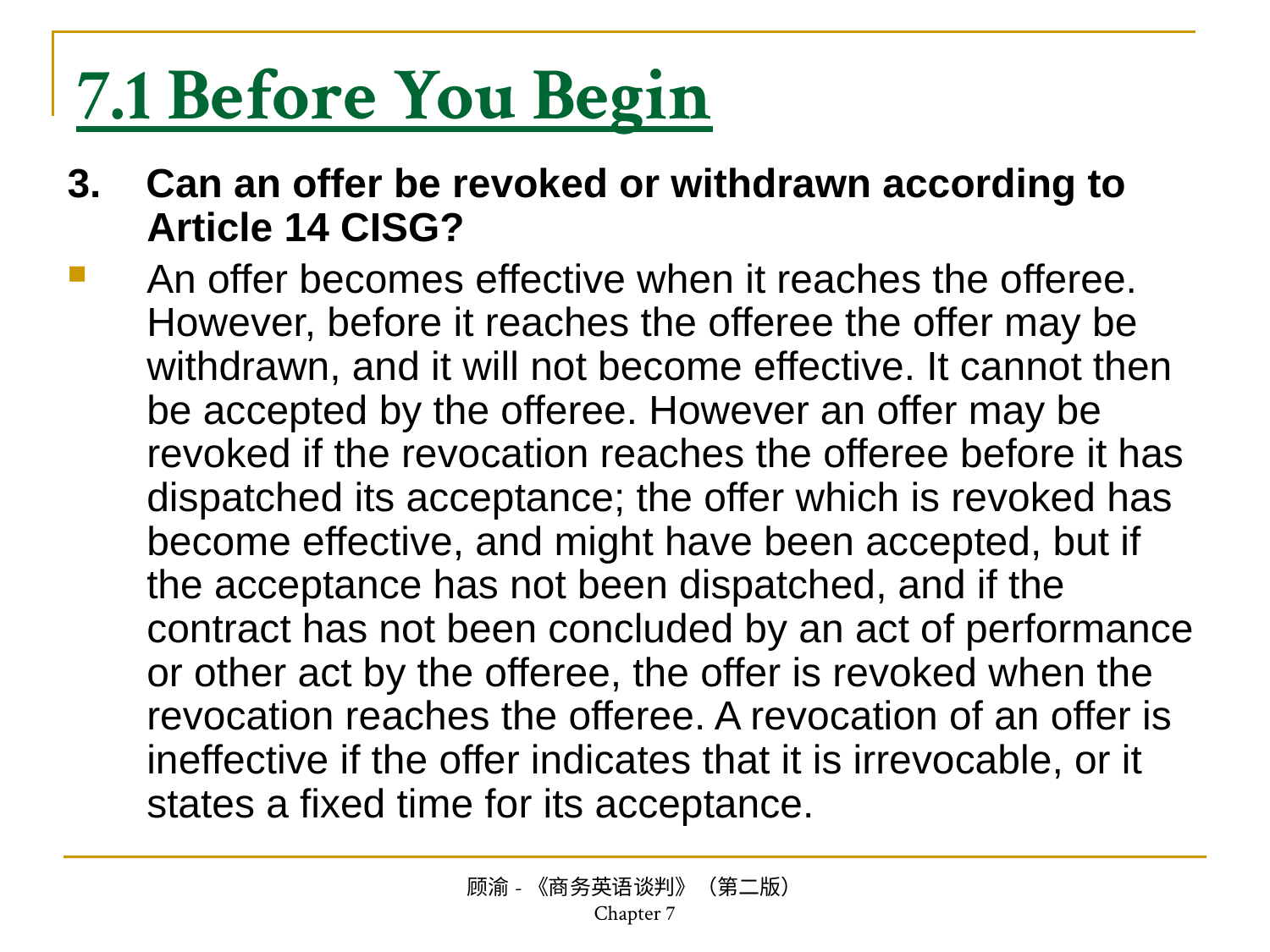

# 7.1 Before You Begin
3.    Can an offer be revoked or withdrawn according to Article 14 CISG?
An offer becomes effective when it reaches the offeree. However, before it reaches the offeree the offer may be withdrawn, and it will not become effective. It cannot then be accepted by the offeree. However an offer may be revoked if the revocation reaches the offeree before it has dispatched its acceptance; the offer which is revoked has become effective, and might have been accepted, but if the acceptance has not been dispatched, and if the contract has not been concluded by an act of performance or other act by the offeree, the offer is revoked when the revocation reaches the offeree. A revocation of an offer is ineffective if the offer indicates that it is irrevocable, or it states a fixed time for its acceptance.

11
顾渝-《商务英语谈判》（第二版） Chapter 7